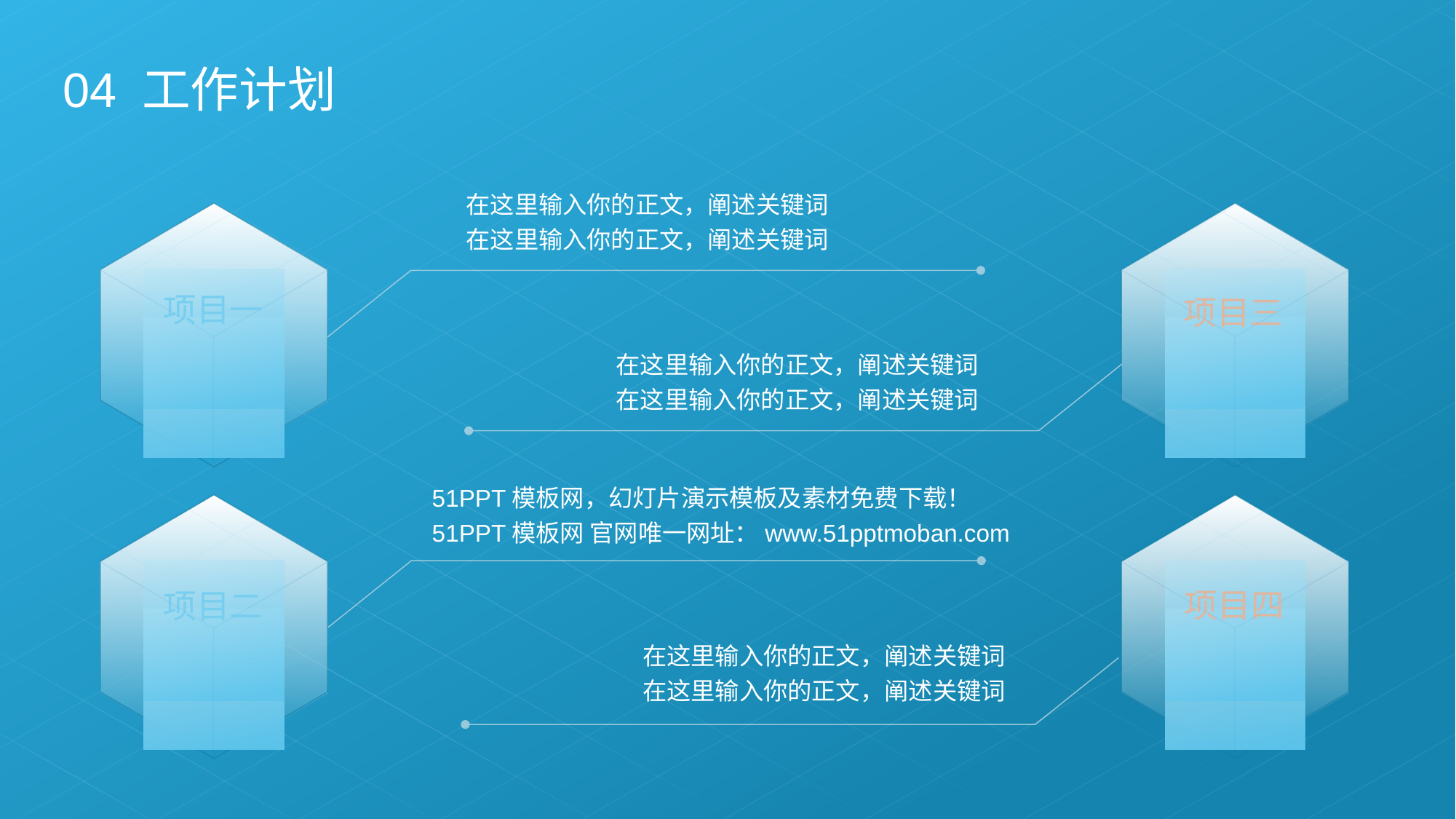

04 工作计划
在这里输入你的正文，阐述关键词
在这里输入你的正文，阐述关键词

项目一
项目三
在这里输入你的正文，阐述关键词
在这里输入你的正文，阐述关键词

51PPT模板网，幻灯片演示模板及素材免费下载！
51PPT模板网 官网唯一网址：www.51pptmoban.com

项目四
项目二
在这里输入你的正文，阐述关键词
在这里输入你的正文，阐述关键词